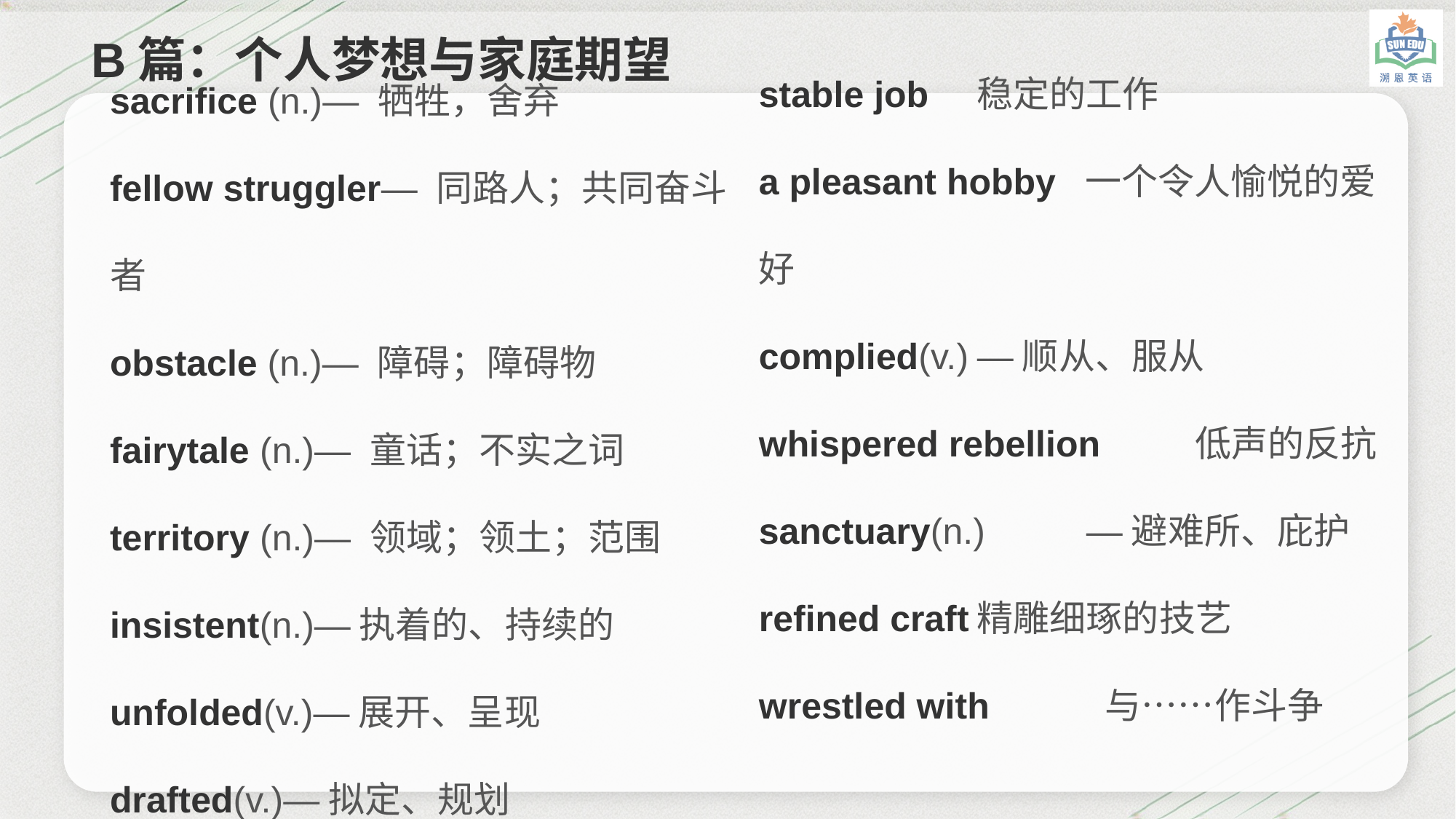

B篇：个人梦想与家庭期望

stable job	稳定的工作
a pleasant hobby  一个令人愉悦的爱好
complied(v.)	—顺从、服从
whispered rebellion	低声的反抗
sanctuary(n.)	—避难所、庇护
refined craft	精雕细琢的技艺
wrestled with	 与……作斗争

sacrifice (n.)— 牺牲，舍弃
fellow struggler— 同路人；共同奋斗者
obstacle (n.)— 障碍；障碍物
fairytale (n.)— 童话；不实之词
territory (n.)— 领域；领土；范围
insistent(n.)—执着的、持续的
unfolded(v.)—展开、呈现
drafted(v.)—拟定、规划